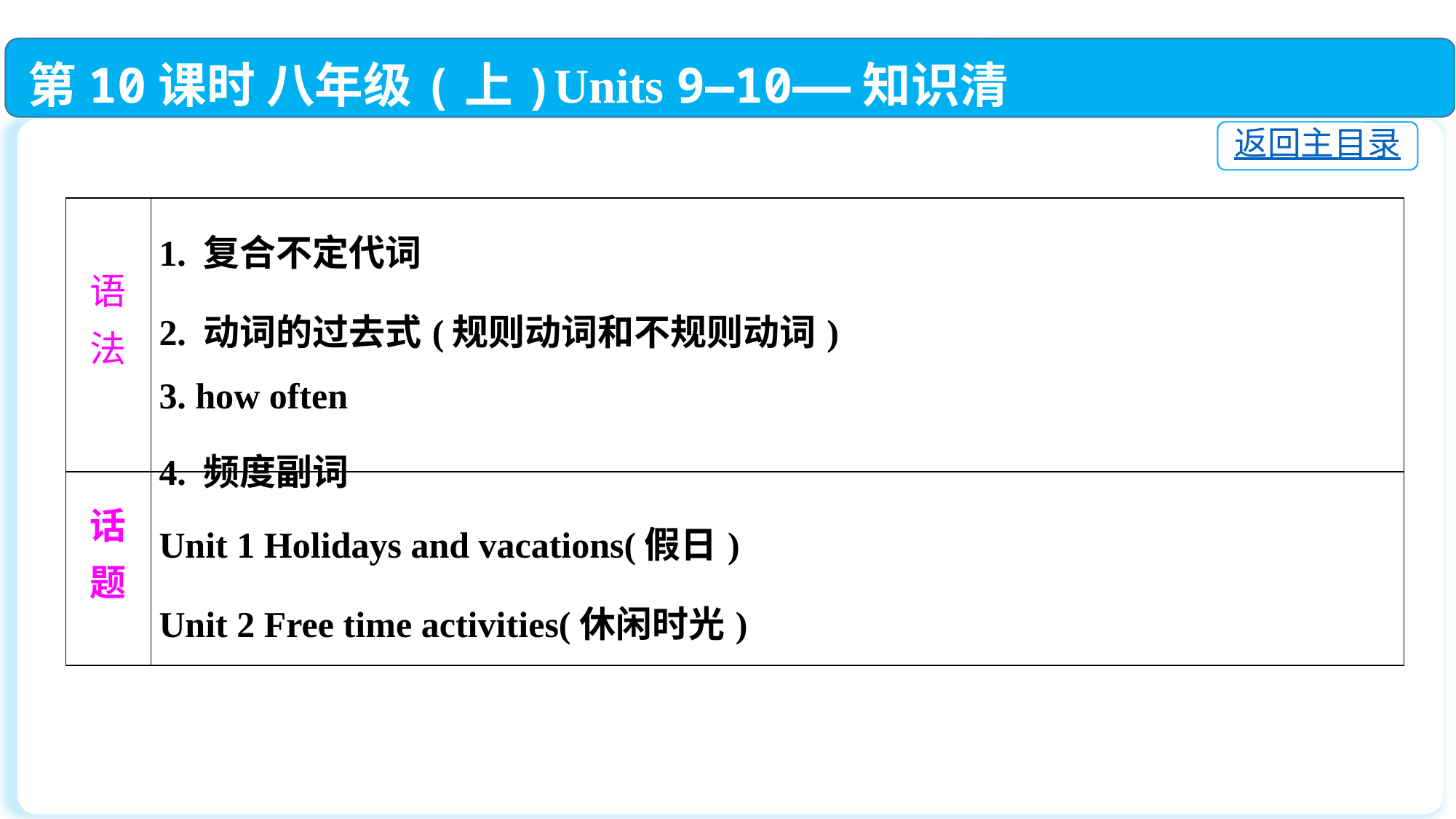

第10课时 八年级(上)Units 9—10——知识清单

返回主目录
| 语 法 | 1. 复合不定代词 2. 动词的过去式(规则动词和不规则动词) 3. how often 4. 频度副词 |
| --- | --- |
| 话 题 | Unit 1 Holidays and vacations(假日) Unit 2 Free time activities(休闲时光) |
| --- | --- |